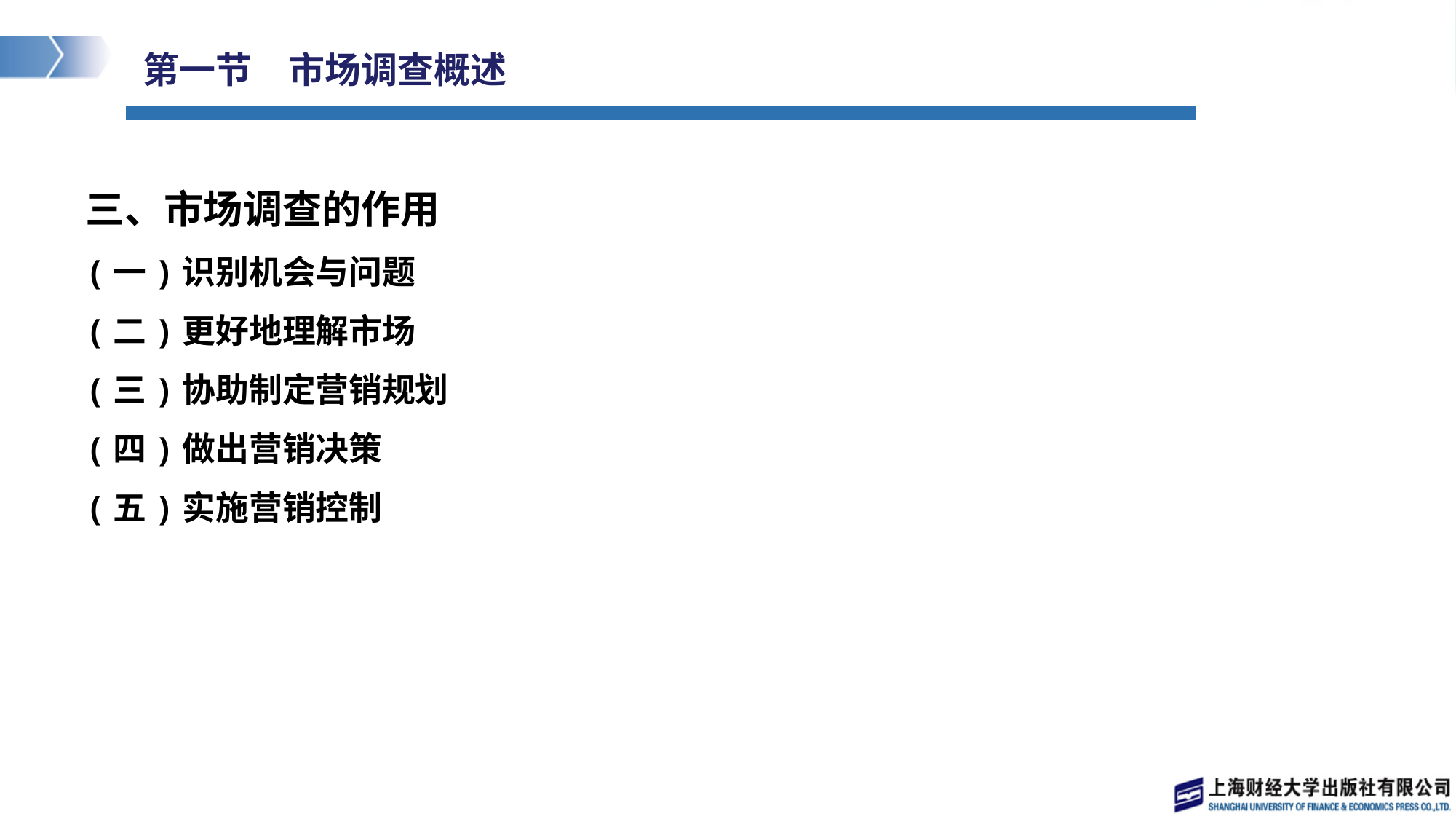

# 第一节　市场调查概述
三、市场调查的作用
(一)识别机会与问题
(二)更好地理解市场
(三)协助制定营销规划
(四)做出营销决策
(五)实施营销控制